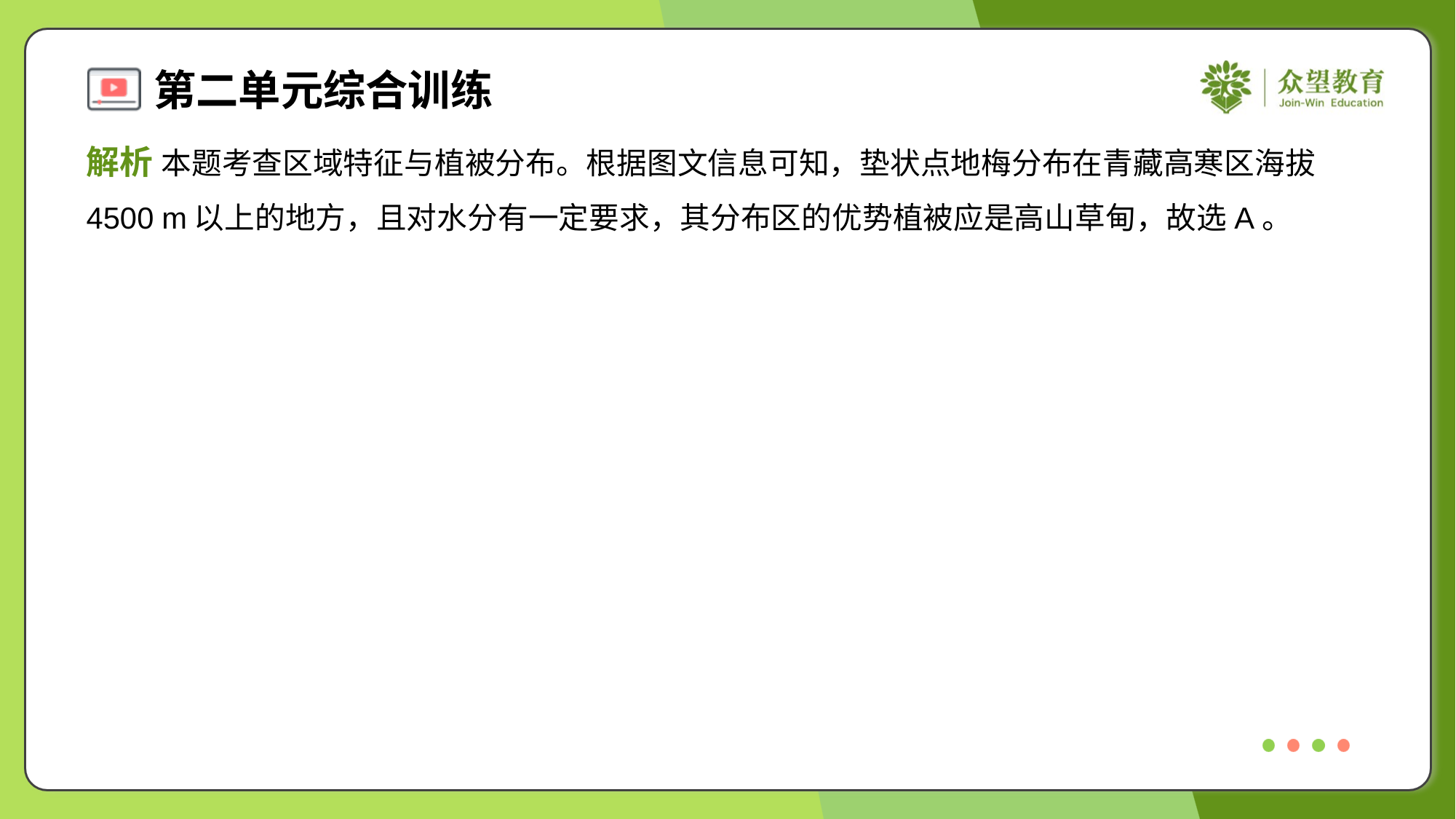

解析 本题考查区域特征与植被分布。根据图文信息可知，垫状点地梅分布在青藏高寒区海拔
4500 m以上的地方，且对水分有一定要求，其分布区的优势植被应是高山草甸，故选A。